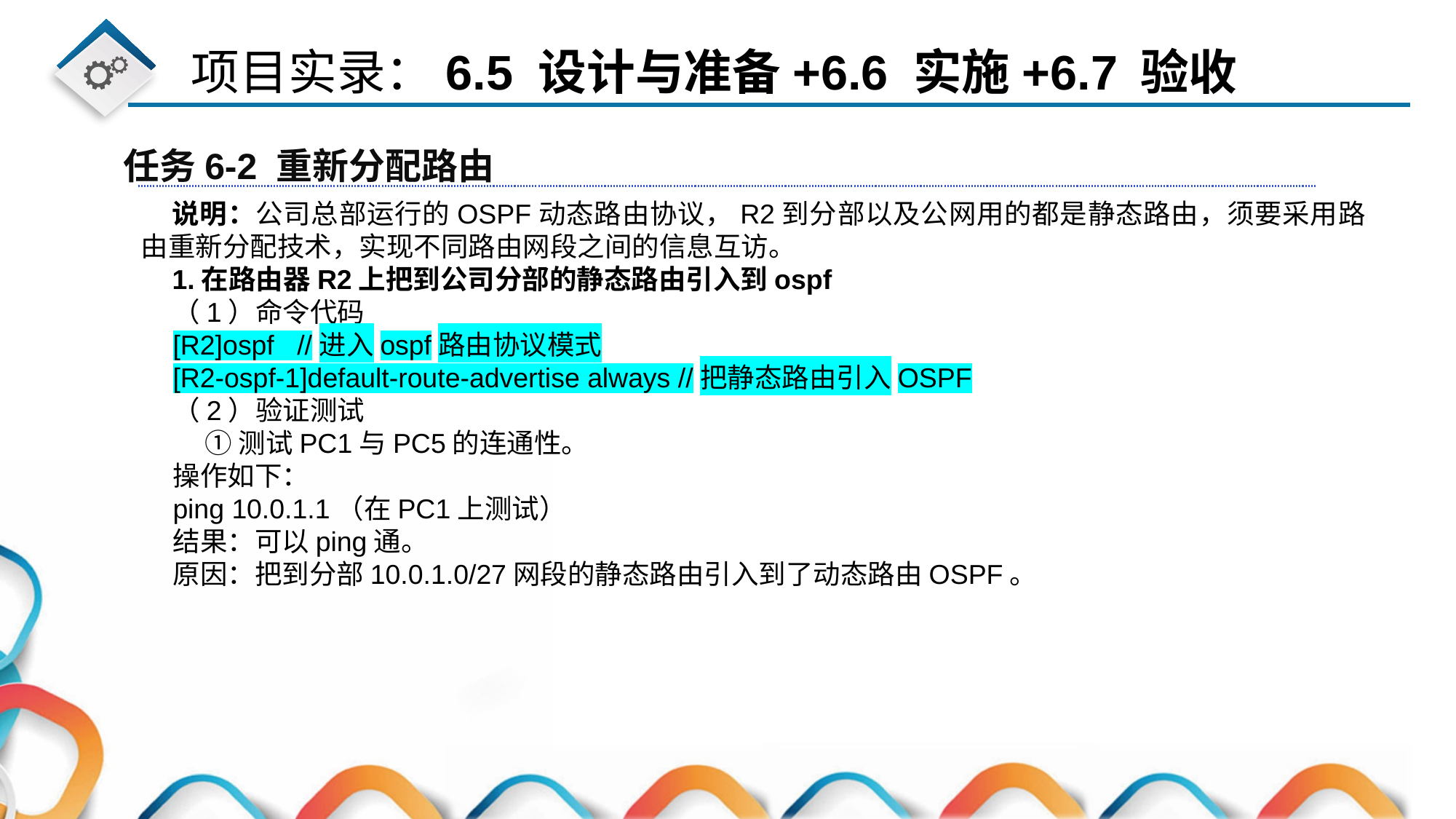

任务6-2 重新分配路由

说明：公司总部运行的OSPF动态路由协议，R2到分部以及公网用的都是静态路由，须要采用路由重新分配技术，实现不同路由网段之间的信息互访。
1.在路由器R2上把到公司分部的静态路由引入到ospf
（1）命令代码
[R2]ospf   //进入ospf路由协议模式
[R2-ospf-1]default-route-advertise always //把静态路由引入OSPF
（2）验证测试
①测试PC1与PC5的连通性。
操作如下：
ping 10.0.1.1（在PC1上测试）
结果：可以ping通。
原因：把到分部10.0.1.0/27网段的静态路由引入到了动态路由OSPF。